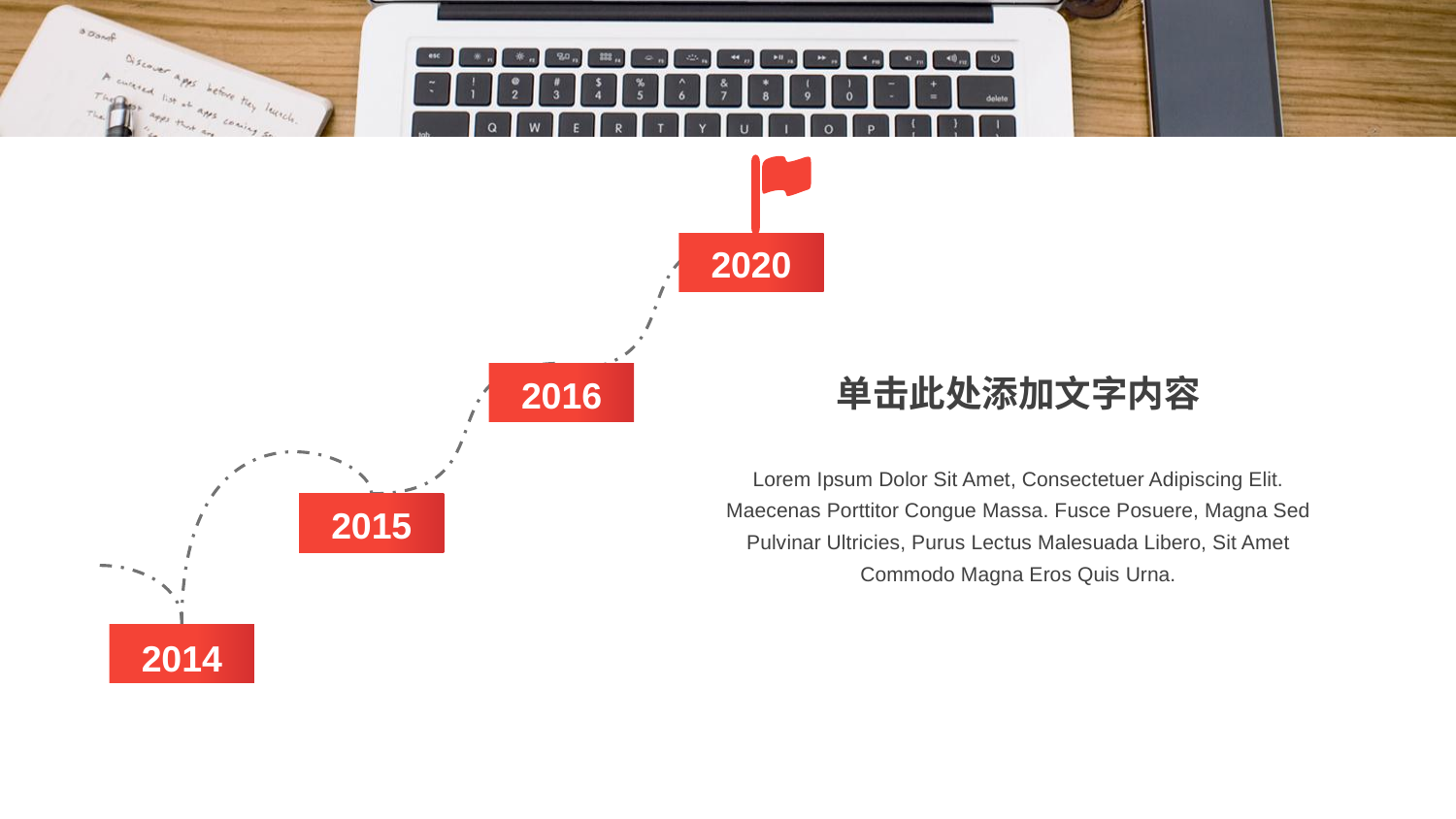

2020

2016

2015

2014
单击此处添加文字内容
Lorem Ipsum Dolor Sit Amet, Consectetuer Adipiscing Elit. Maecenas Porttitor Congue Massa. Fusce Posuere, Magna Sed Pulvinar Ultricies, Purus Lectus Malesuada Libero, Sit Amet Commodo Magna Eros Quis Urna.